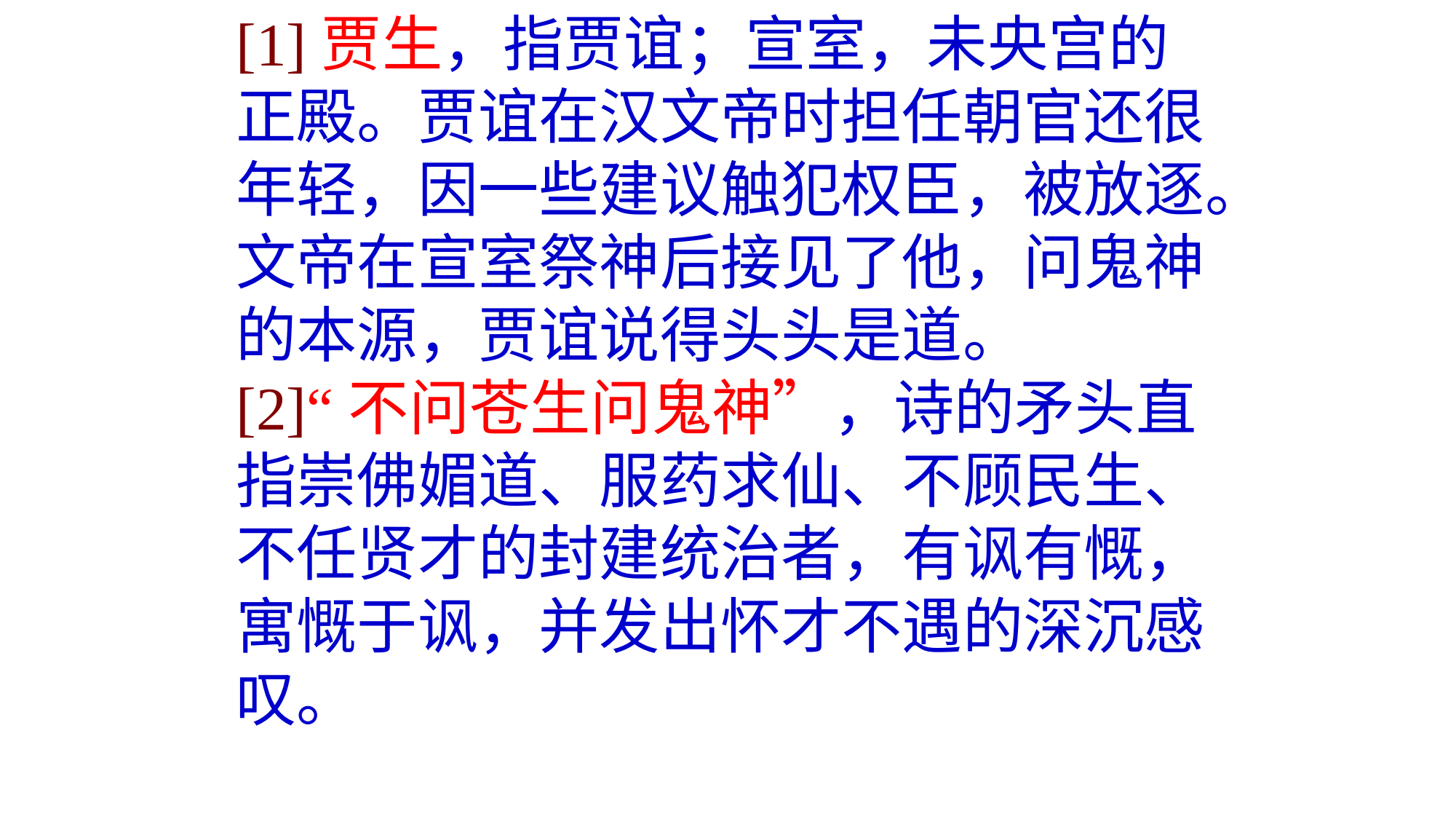

[1]贾生，指贾谊；宣室，未央宫的正殿。贾谊在汉文帝时担任朝官还很年轻，因一些建议触犯权臣，被放逐。文帝在宣室祭神后接见了他，问鬼神的本源，贾谊说得头头是道。
[2]“不问苍生问鬼神”，诗的矛头直指崇佛媚道、服药求仙、不顾民生、不任贤才的封建统治者，有讽有慨，寓慨于讽，并发出怀才不遇的深沉感叹。